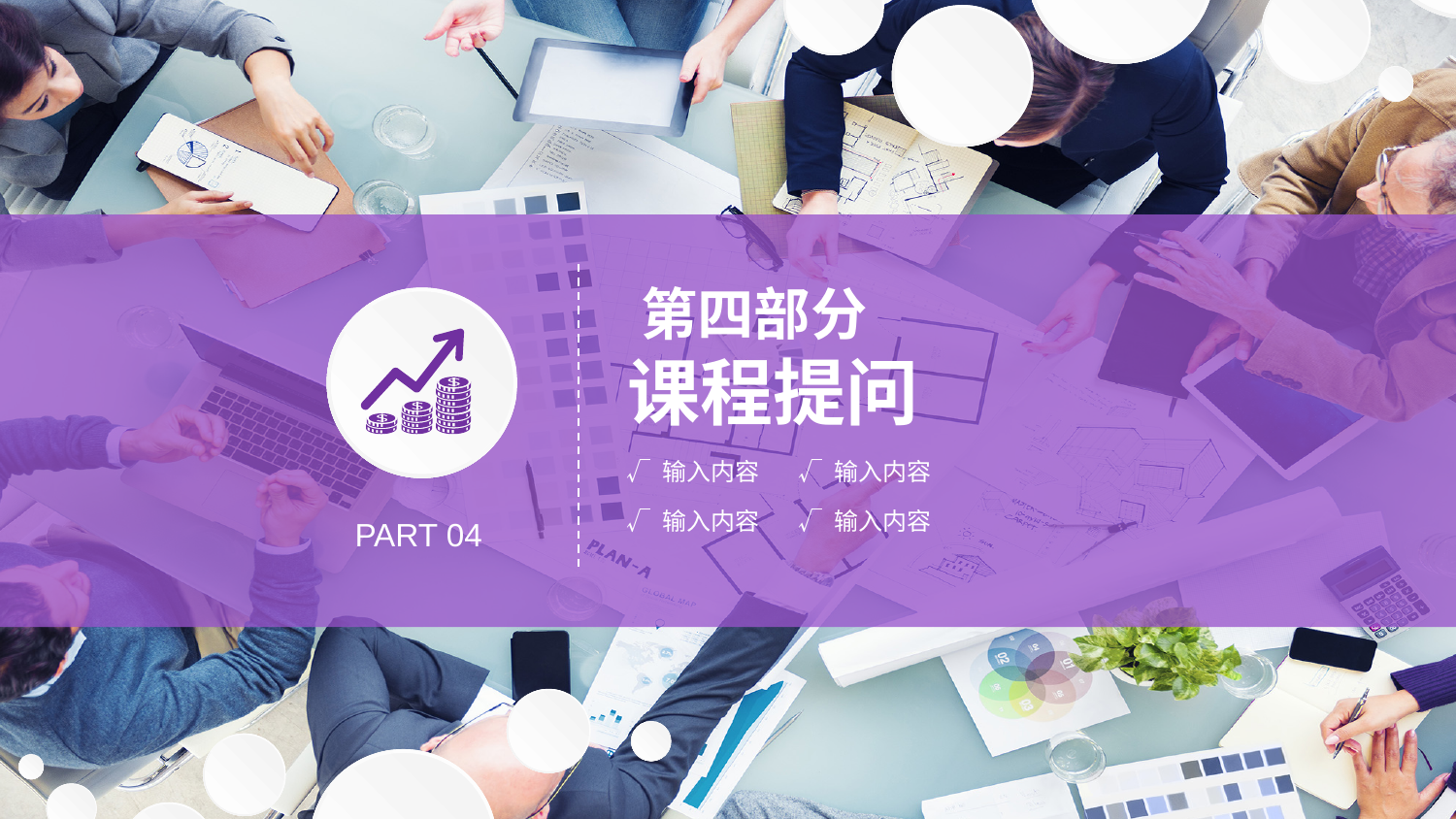

第四部分
课程提问

√ 输入内容
√ 输入内容
√ 输入内容
√ 输入内容

PART 04

延迟符